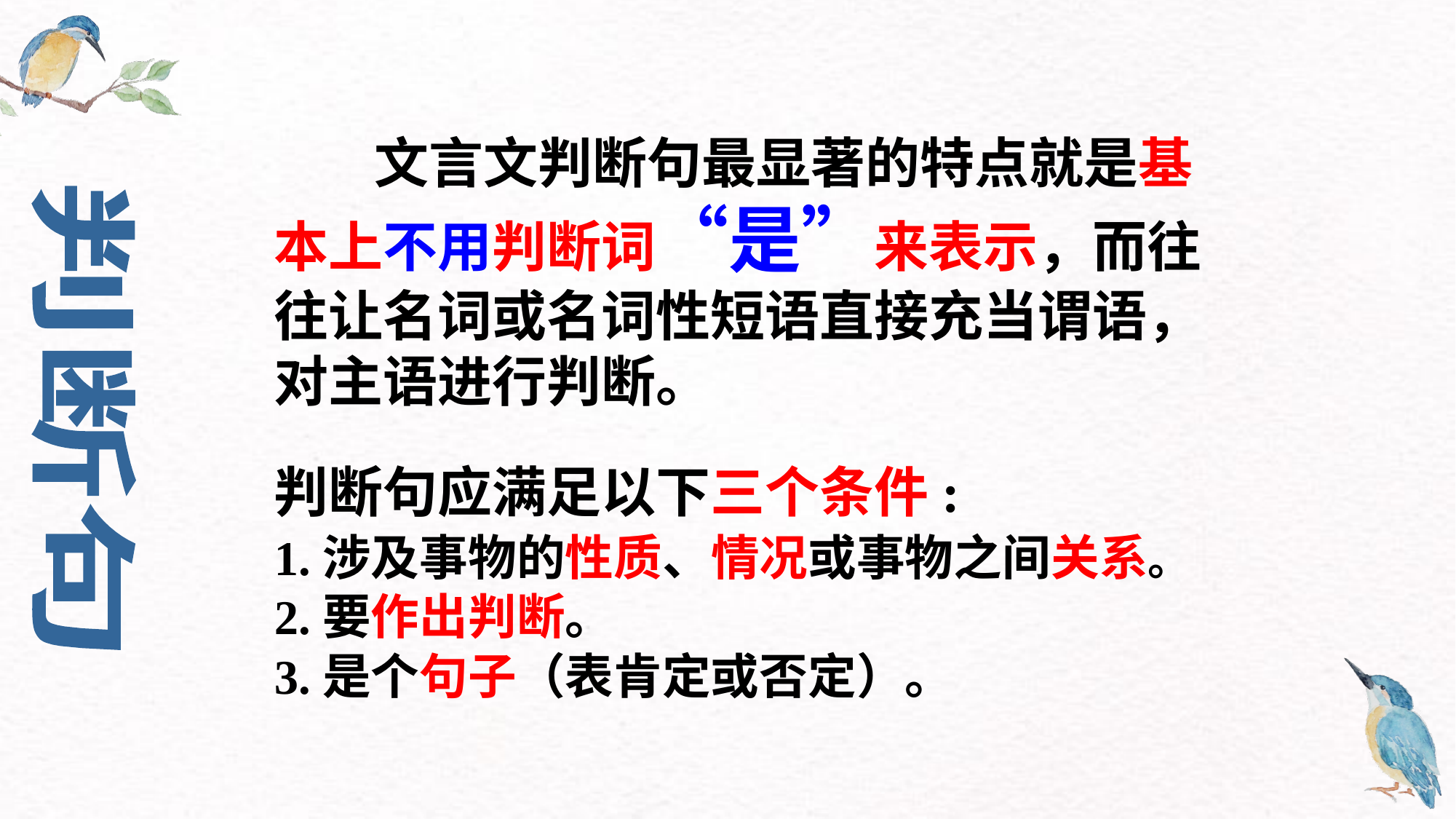

文言文判断句最显著的特点就是基本上不用判断词“是”来表示，而往往让名词或名词性短语直接充当谓语，对主语进行判断。
判断句
判断句应满足以下三个条件:
1.涉及事物的性质、情况或事物之间关系。
2.要作出判断。
3.是个句子（表肯定或否定）。